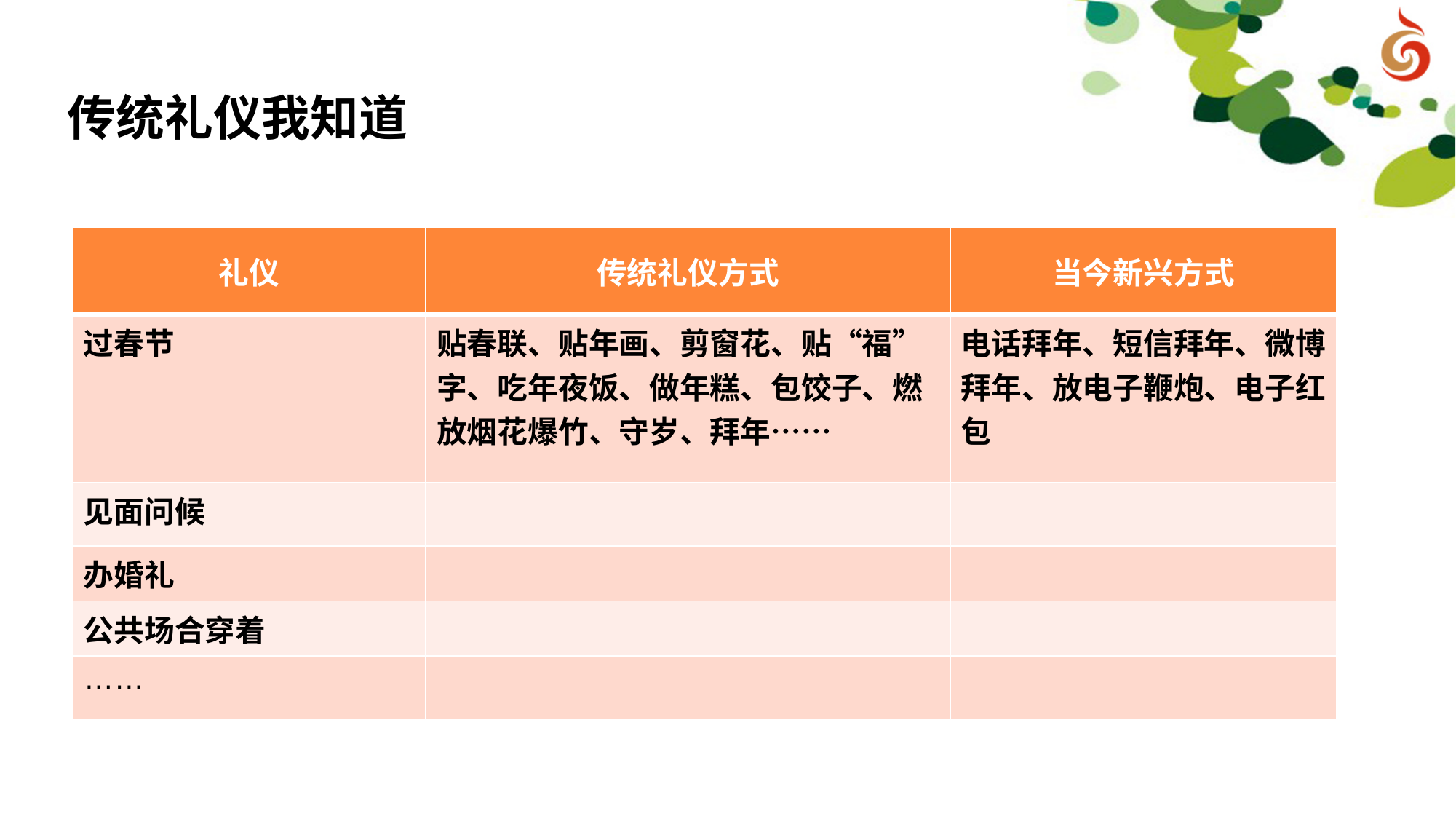

传统礼仪我知道
| 礼仪 | 传统礼仪方式 | 当今新兴方式 |
| --- | --- | --- |
| 过春节 | 贴春联、贴年画、剪窗花、贴“福”字、吃年夜饭、做年糕、包饺子、燃放烟花爆竹、守岁、拜年…… | 电话拜年、短信拜年、微博拜年、放电子鞭炮、电子红包 |
| 见面问候 |  |  |
| 办婚礼 |  |  |
| 公共场合穿着 |  |  |
| …… |  |  |